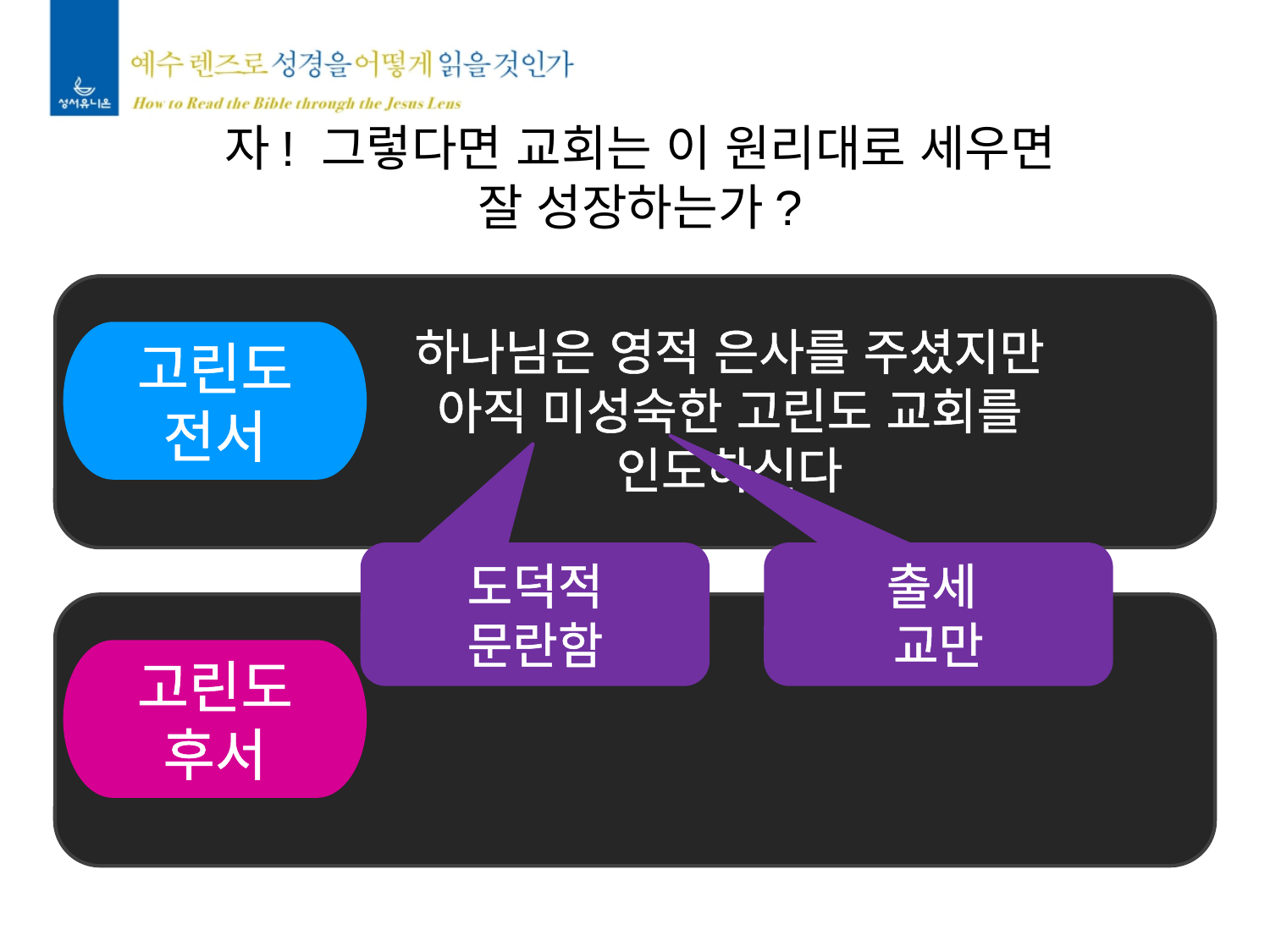

자! 그렇다면 교회는 이 원리대로 세우면
잘 성장하는가?

하나님은 영적 은사를 주셨지만
아직 미성숙한 고린도 교회를
인도하신다
고린도
전서
도덕적
문란함
출세
교만

고린도
후서